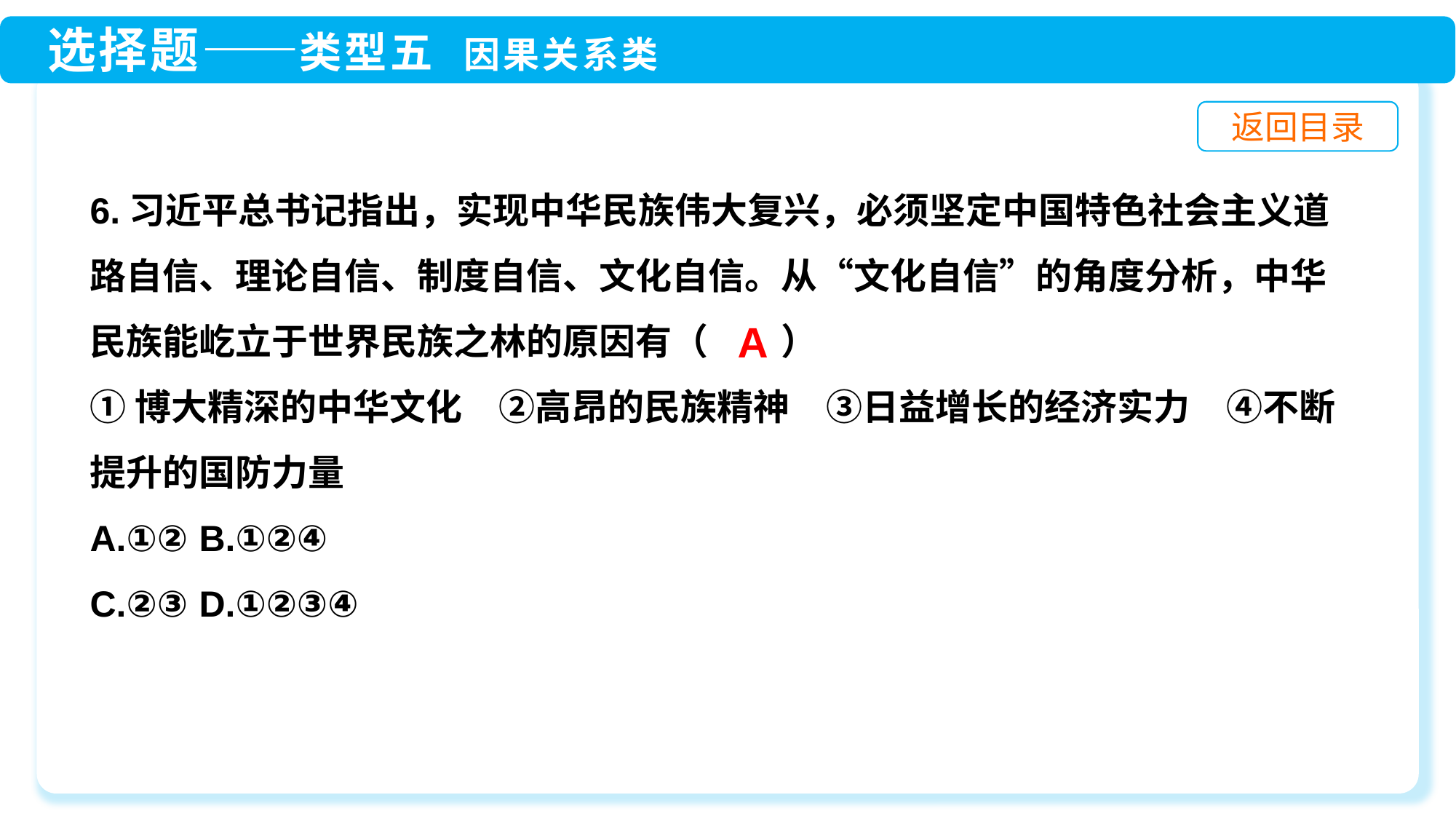

6.习近平总书记指出，实现中华民族伟大复兴，必须坚定中国特色社会主义道路自信、理论自信、制度自信、文化自信。从“文化自信”的角度分析，中华民族能屹立于世界民族之林的原因有（　　）
①博大精深的中华文化　②高昂的民族精神　③日益增长的经济实力　④不断提升的国防力量
A.①②	B.①②④
C.②③	D.①②③④
A